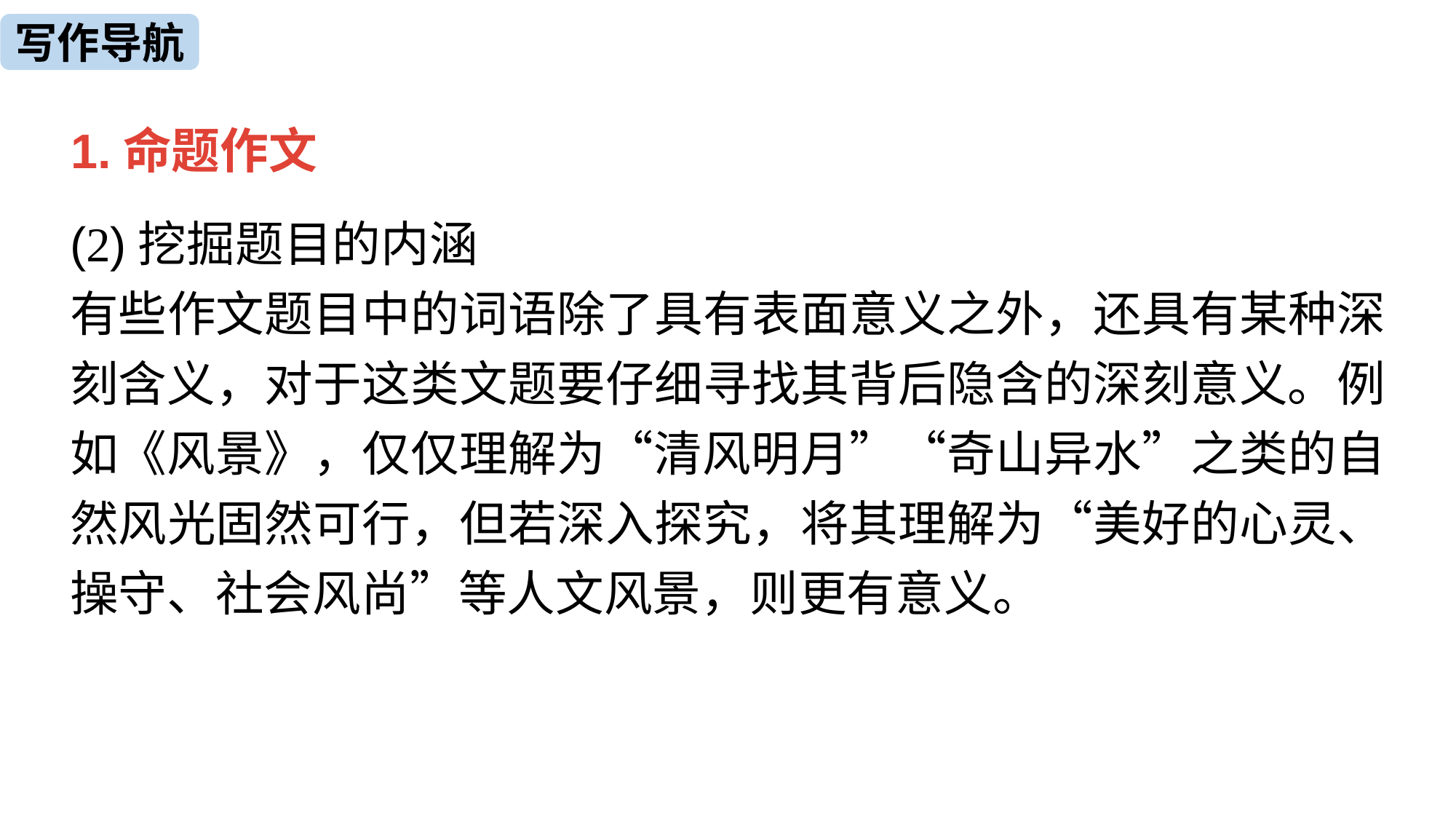

写作导航
1.命题作文
(2)挖掘题目的内涵
有些作文题目中的词语除了具有表面意义之外，还具有某种深刻含义，对于这类文题要仔细寻找其背后隐含的深刻意义。例如《风景》，仅仅理解为“清风明月”“奇山异水”之类的自然风光固然可行，但若深入探究，将其理解为“美好的心灵、操守、社会风尚”等人文风景，则更有意义。